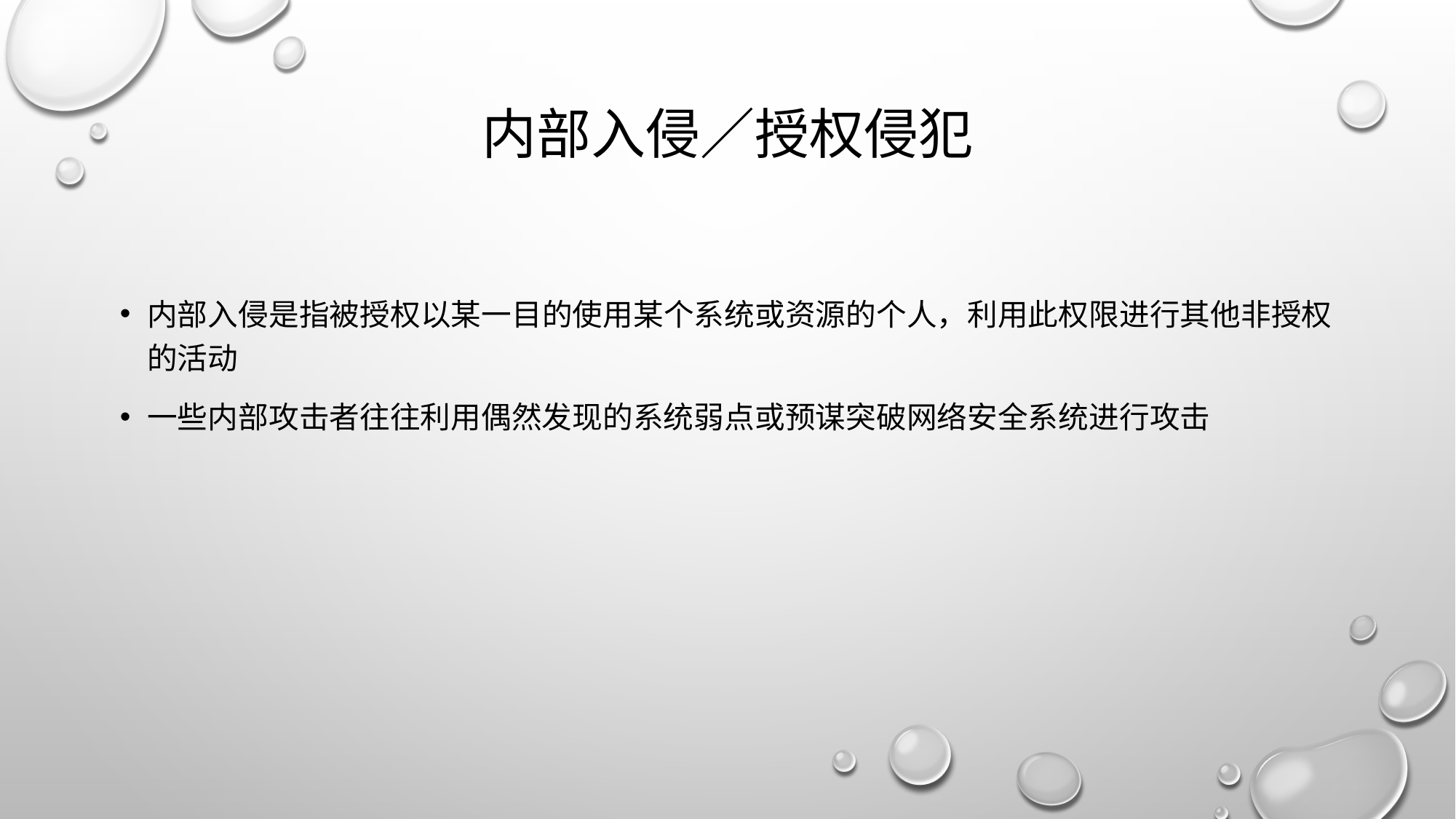

# 内部入侵／授权侵犯
内部入侵是指被授权以某一目的使用某个系统或资源的个人，利用此权限进行其他非授权的活动
一些内部攻击者往往利用偶然发现的系统弱点或预谋突破网络安全系统进行攻击